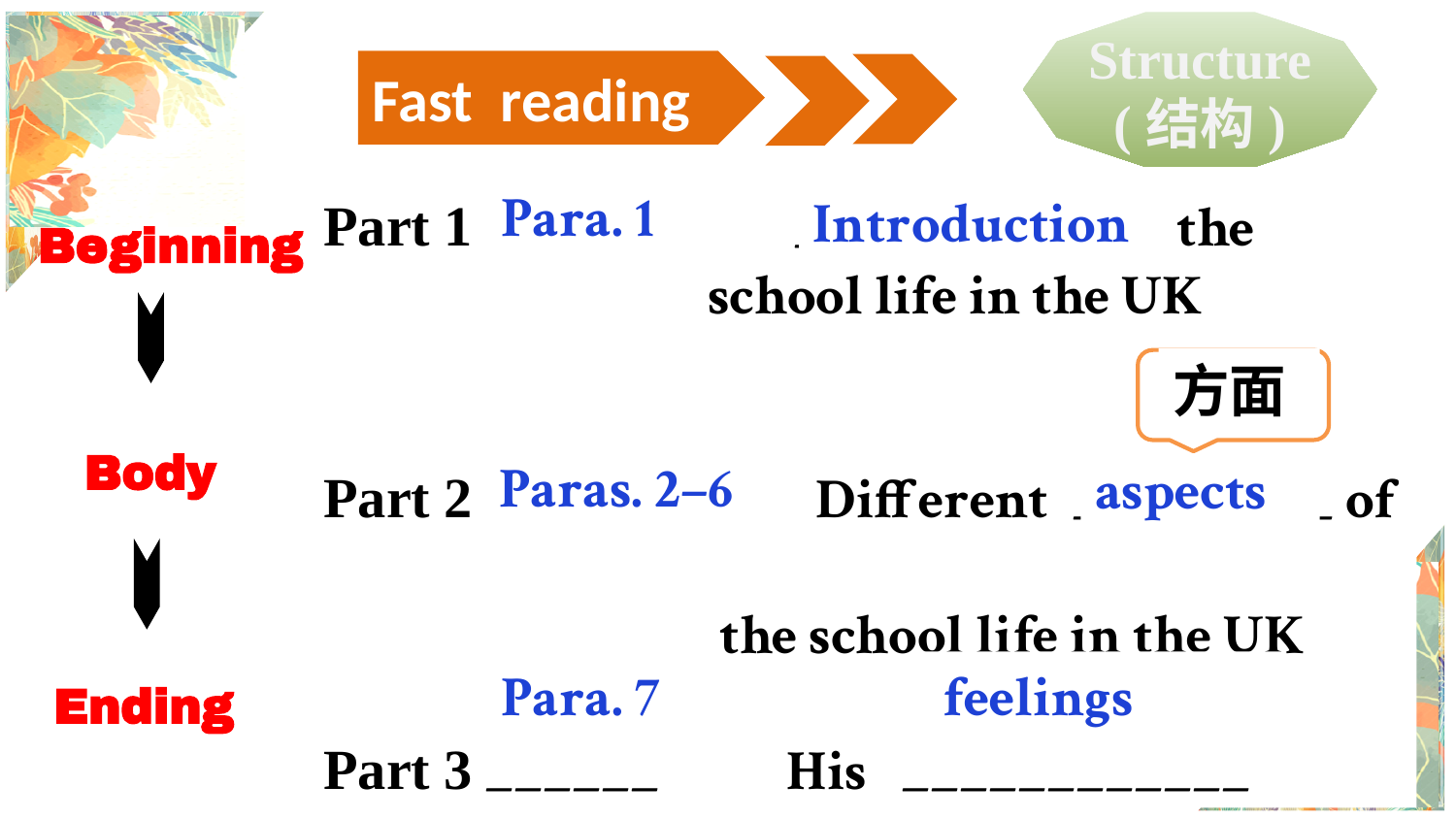

Structure
(结构)
Fast  reading

Para. 1
Introduction
Part 1  ______          ____________ to the
                                 school life in the UK

Part 2 _________      Different  _________ of
                                  the school life in the UK

Part 3 ______           His   ____________
Beginning

方面

Body
Paras. 2–6
aspects

Ending
Para. 7
 feelings